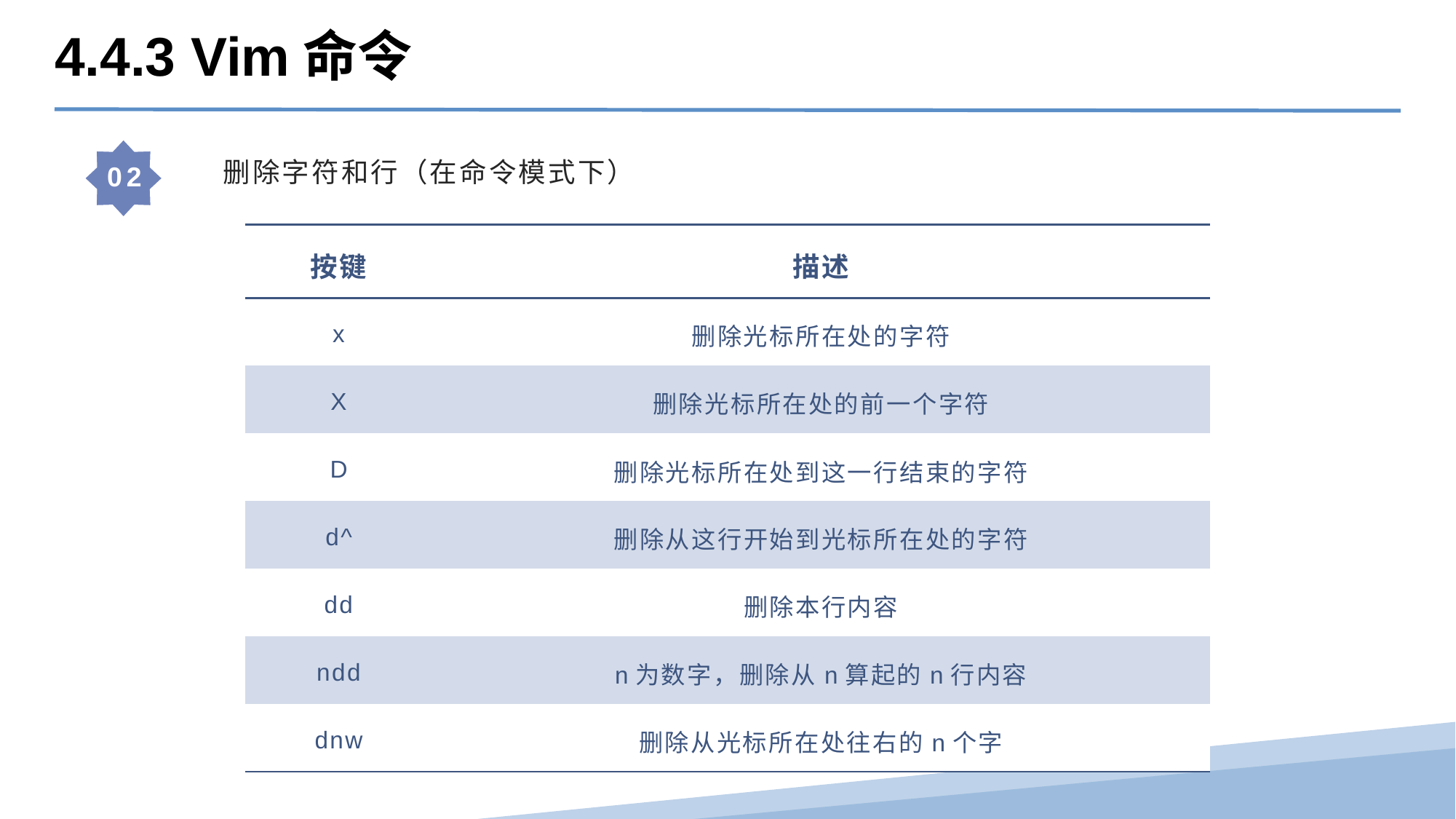

4.4.3 Vim命令

 删除字符和行（在命令模式下）
02
| 按键 | 描述 |
| --- | --- |
| x | 删除光标所在处的字符 |
| X | 删除光标所在处的前一个字符 |
| D | 删除光标所在处到这一行结束的字符 |
| d^ | 删除从这行开始到光标所在处的字符 |
| dd | 删除本行内容 |
| ndd | n为数字，删除从n算起的n行内容 |
| dnw | 删除从光标所在处往右的n个字 |